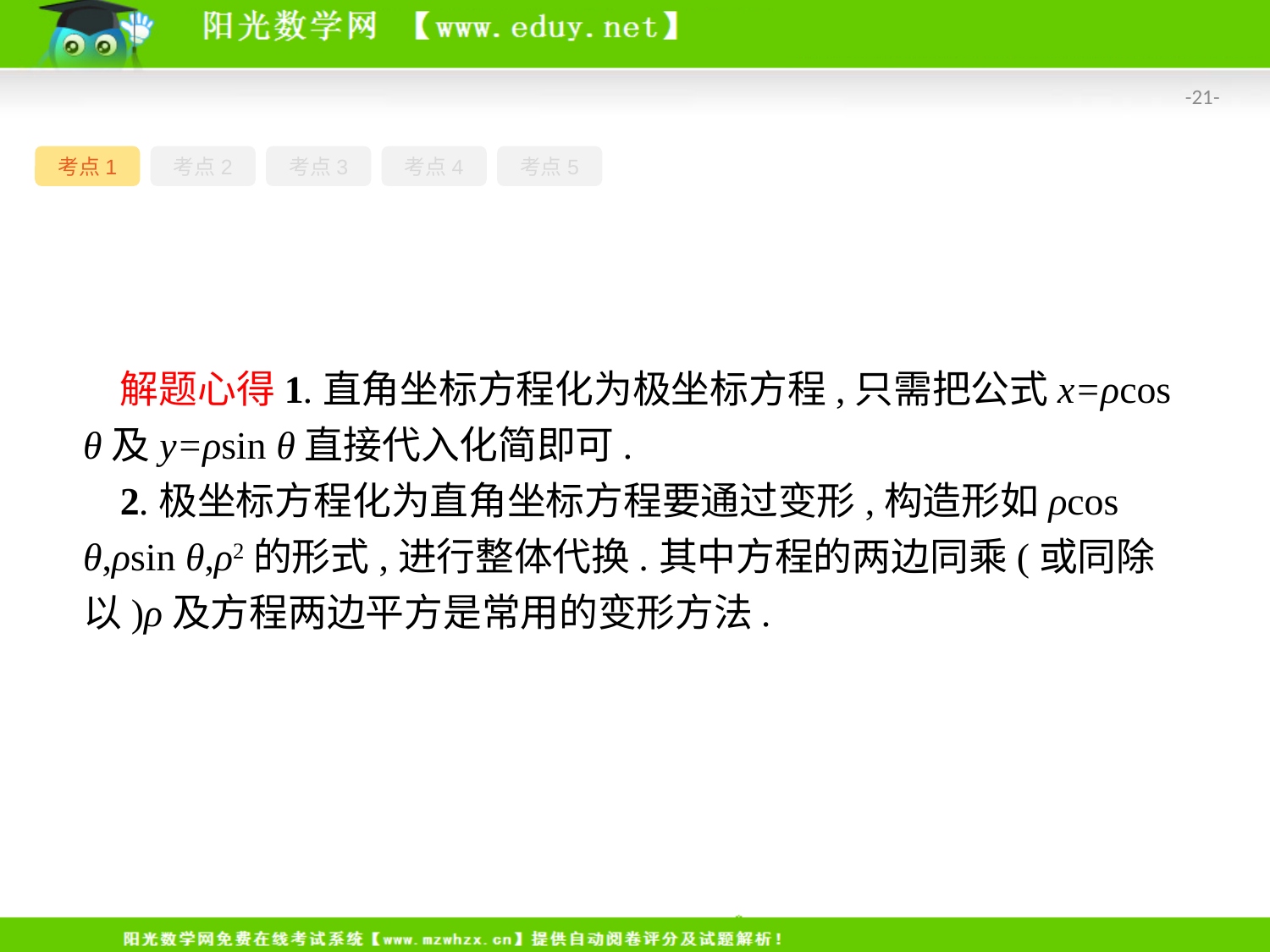

-21-
考点1
考点2
考点3
考点4
考点5
解题心得1.直角坐标方程化为极坐标方程,只需把公式x=ρcos θ及y=ρsin θ直接代入化简即可.
2.极坐标方程化为直角坐标方程要通过变形,构造形如ρcos θ,ρsin θ,ρ2的形式,进行整体代换.其中方程的两边同乘(或同除以)ρ及方程两边平方是常用的变形方法.